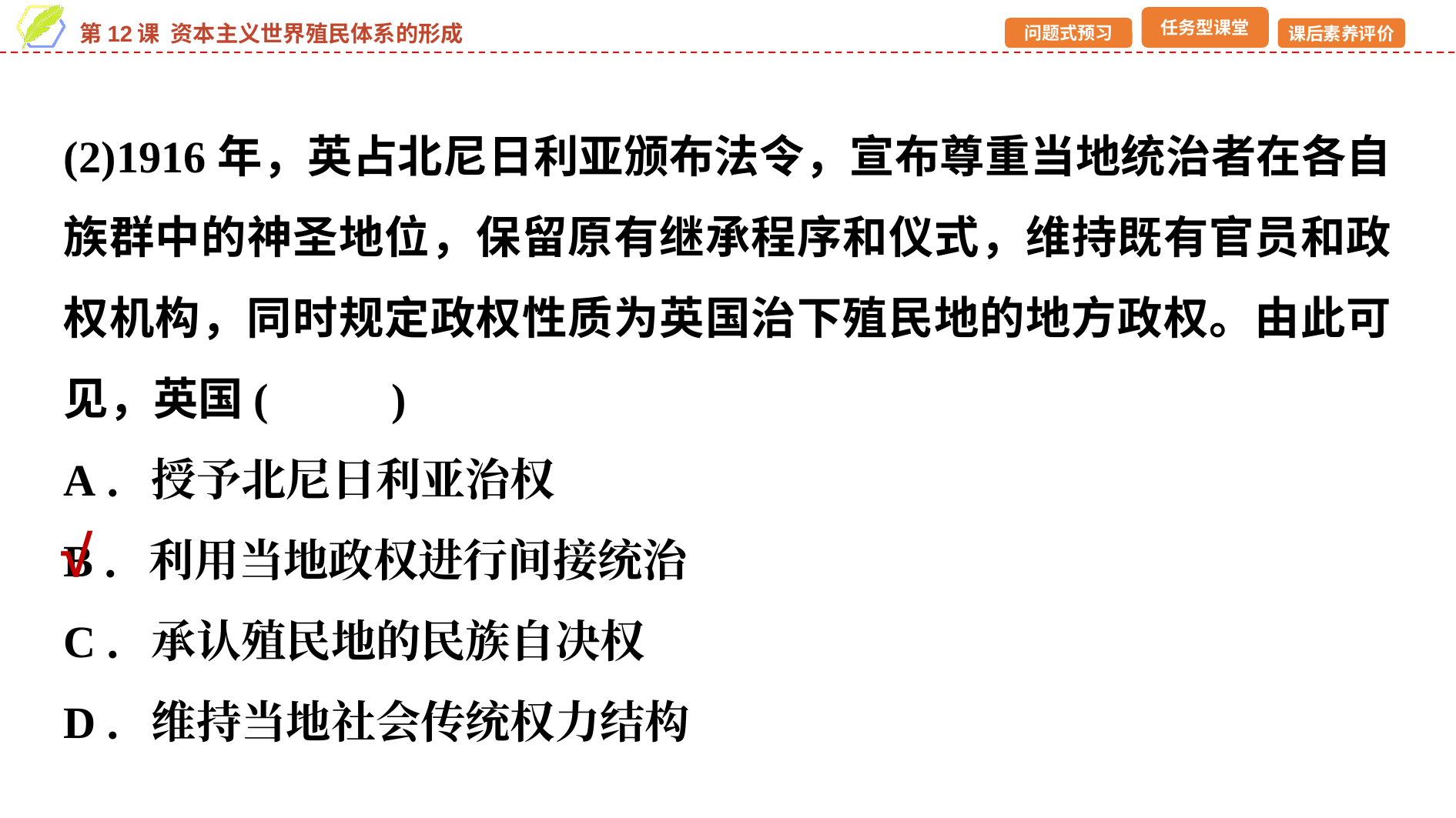

(2)1916年，英占北尼日利亚颁布法令，宣布尊重当地统治者在各自族群中的神圣地位，保留原有继承程序和仪式，维持既有官员和政权机构，同时规定政权性质为英国治下殖民地的地方政权。由此可见，英国(　 　)
A．授予北尼日利亚治权
B．利用当地政权进行间接统治
C．承认殖民地的民族自决权
D．维持当地社会传统权力结构
√